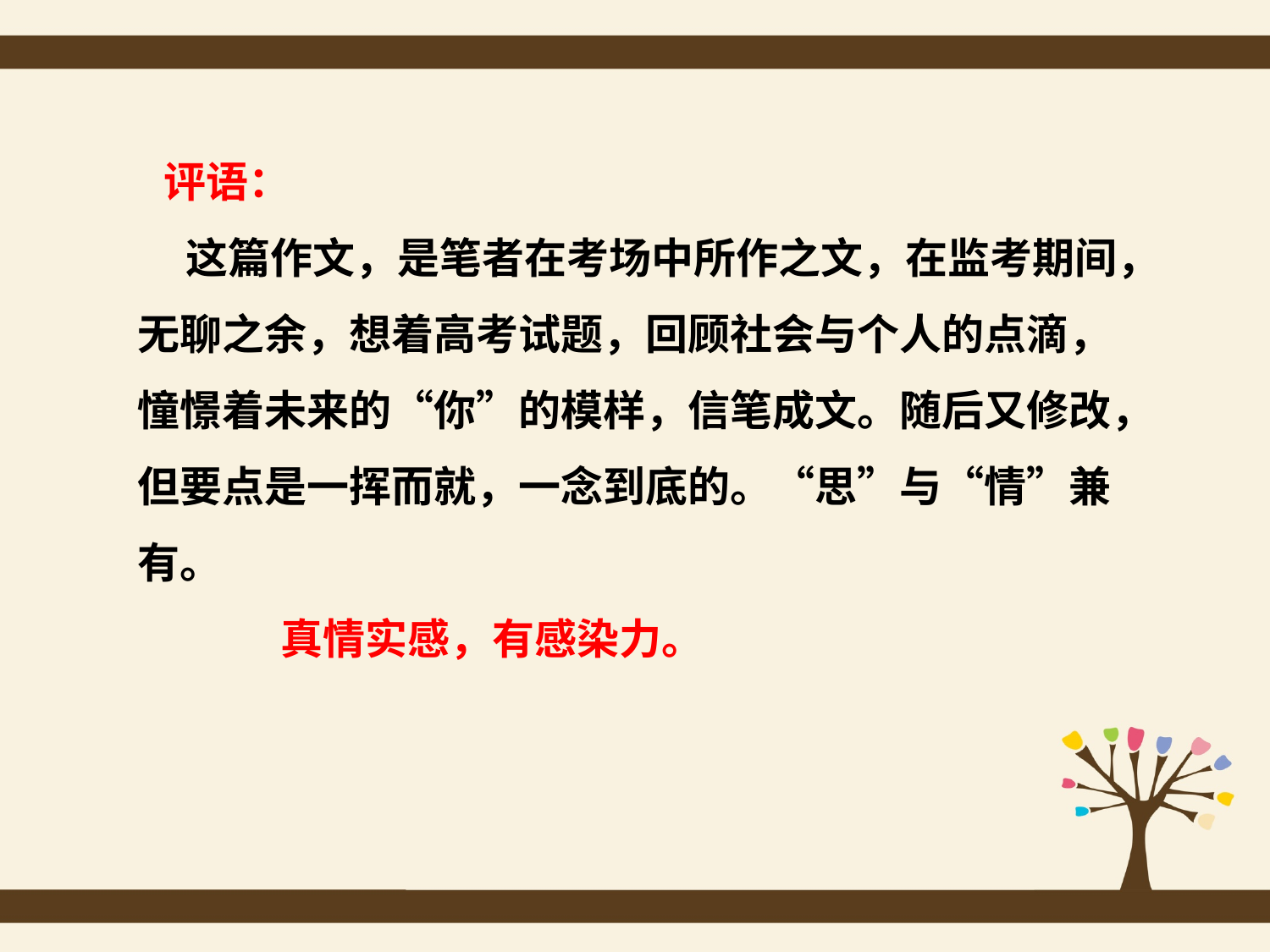

评语：
    这篇作文，是笔者在考场中所作之文，在监考期间，无聊之余，想着高考试题，回顾社会与个人的点滴，憧憬着未来的“你”的模样，信笔成文。随后又修改，但要点是一挥而就，一念到底的。“思”与“情”兼有。
              真情实感，有感染力。